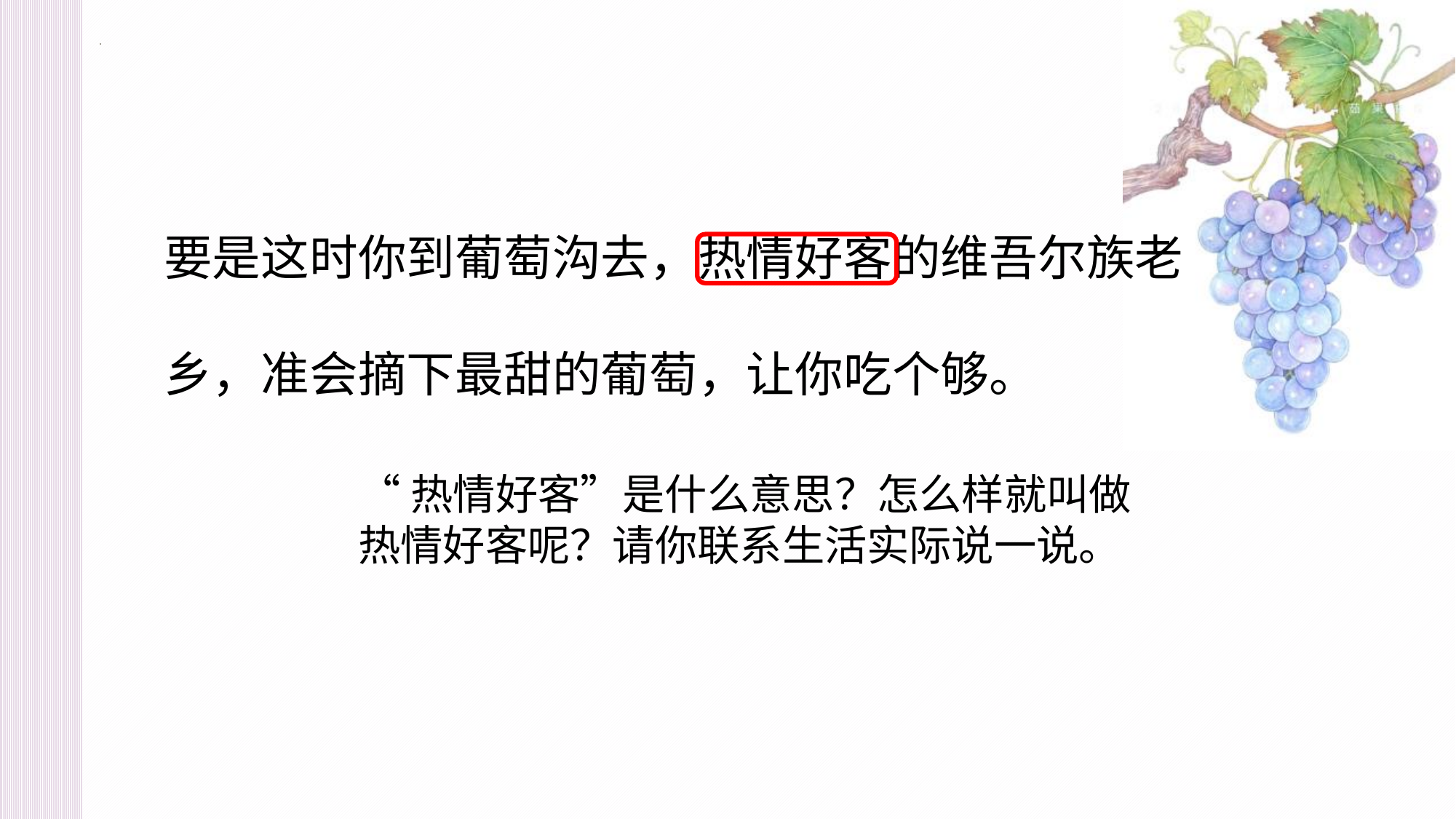

要是这时你到葡萄沟去，热情好客的维吾尔族老

乡，准会摘下最甜的葡萄，让你吃个够。

“热情好客”是什么意思？怎么样就叫做热情好客呢？请你联系生活实际说一说。